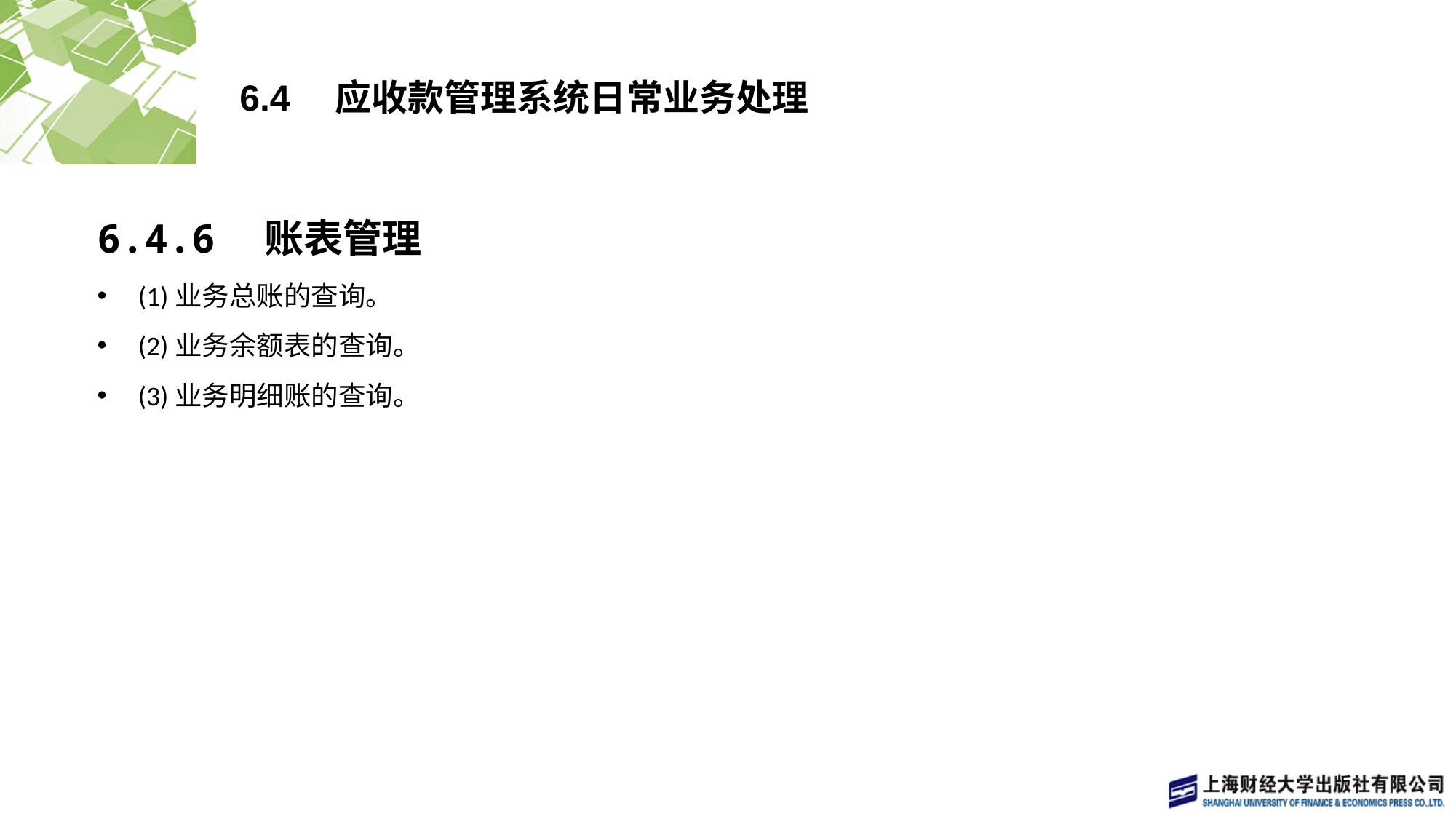

# 6.4　应收款管理系统日常业务处理
6.4.6　账表管理
(1)业务总账的查询。
(2)业务余额表的查询。
(3)业务明细账的查询。